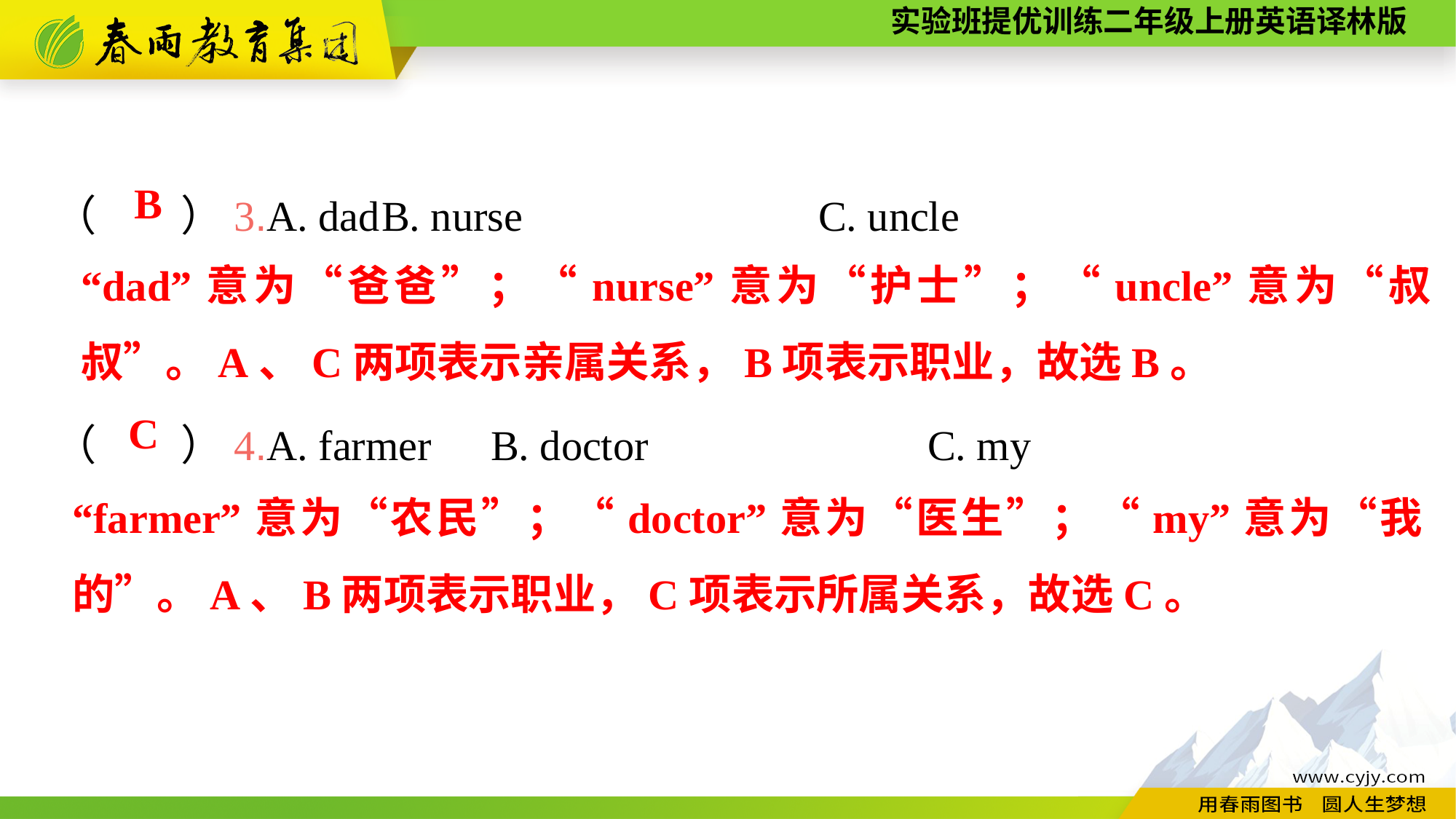

（　　）3.A. dad	B. nurse			C. uncle

（　　）4.A. farmer	B. doctor			C. my
B
“dad”意为“爸爸”；“nurse”意为“护士”；“uncle”意为“叔叔”。A、C两项表示亲属关系，B项表示职业，故选B。
C
“farmer”意为“农民”；“doctor”意为“医生”；“my”意为“我的”。A、B两项表示职业，C项表示所属关系，故选C。